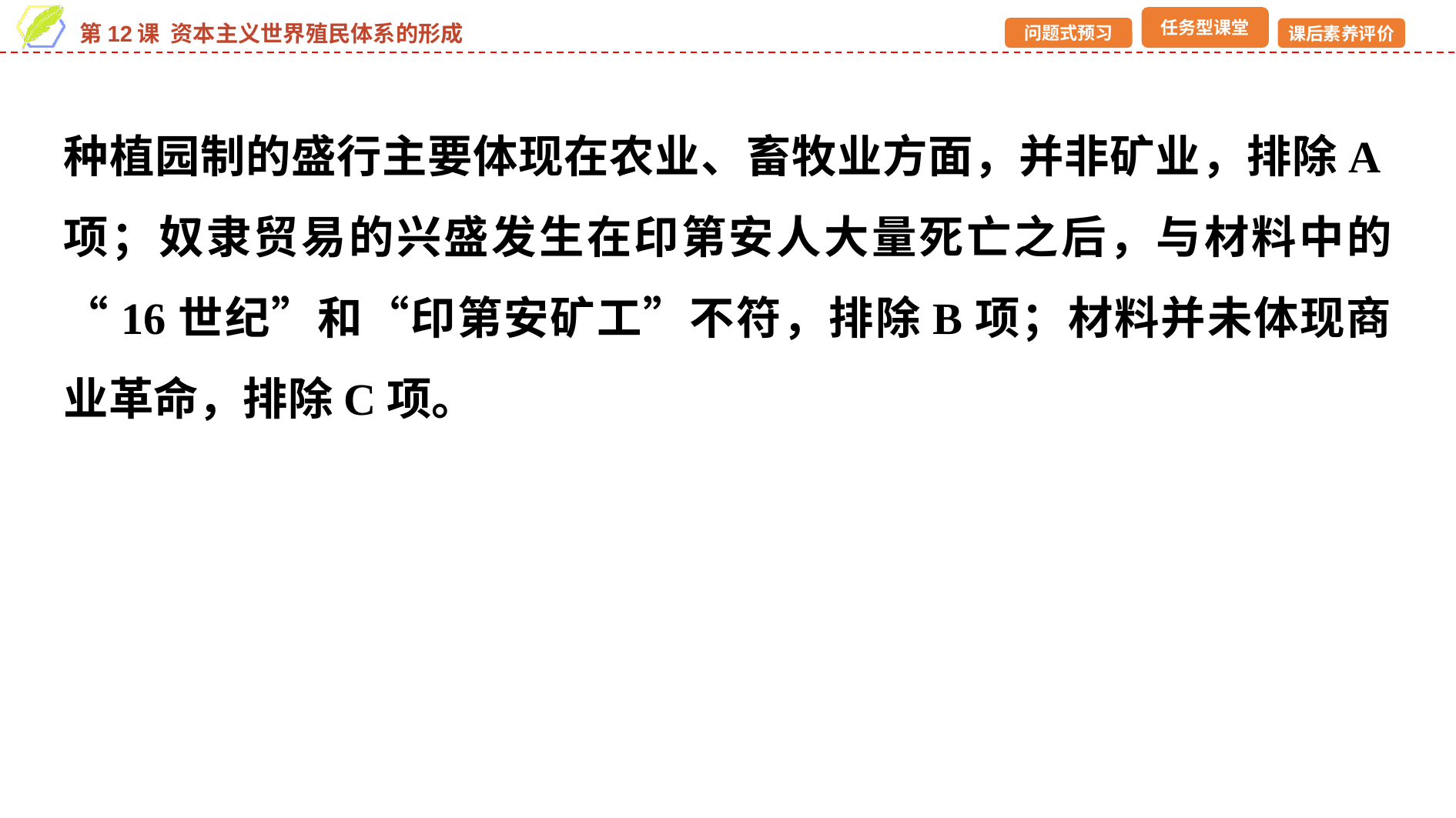

种植园制的盛行主要体现在农业、畜牧业方面，并非矿业，排除A项；奴隶贸易的兴盛发生在印第安人大量死亡之后，与材料中的“16世纪”和“印第安矿工”不符，排除B项；材料并未体现商业革命，排除C项。